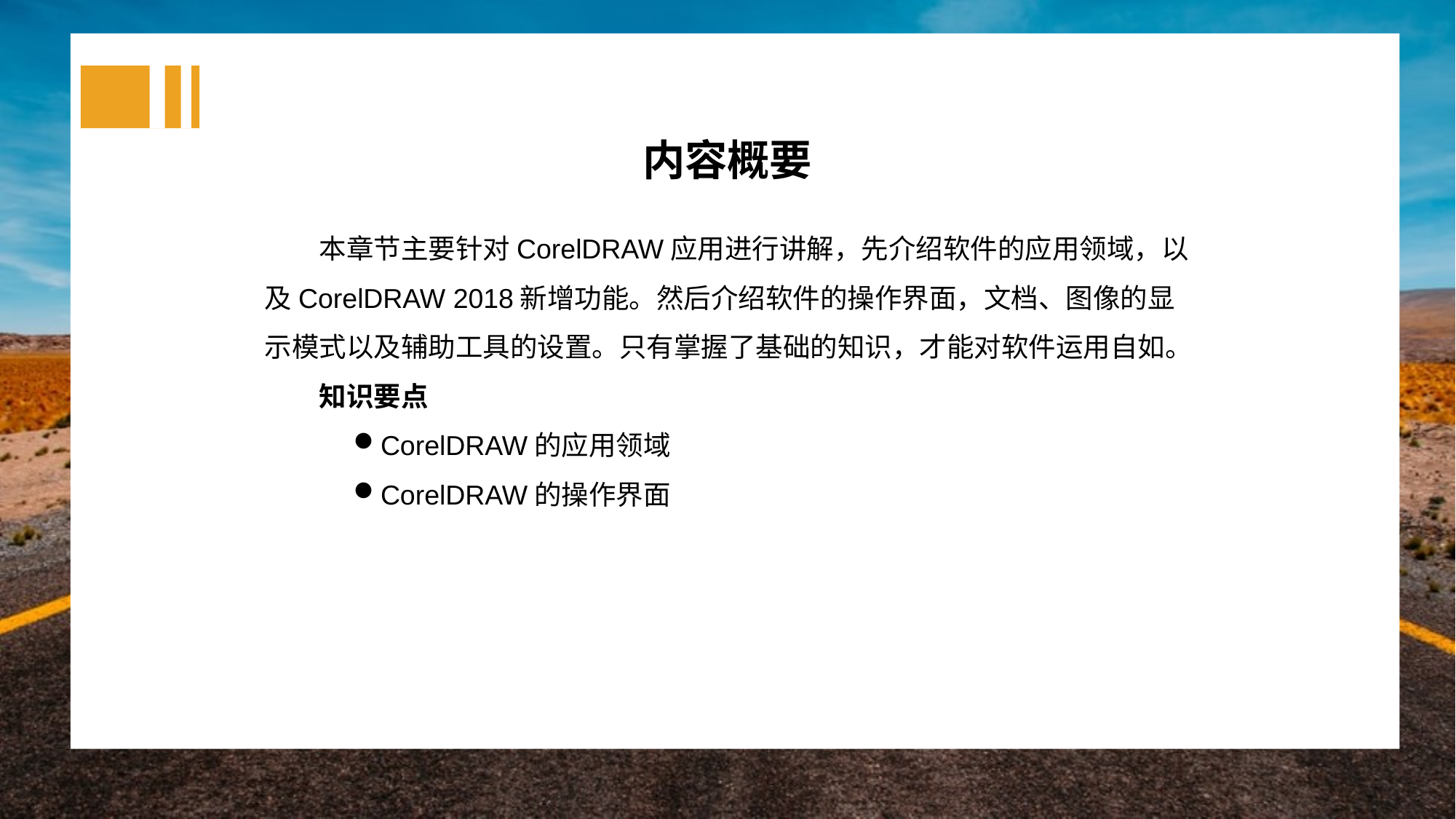

内容概要
本章节主要针对CorelDRAW应用进行讲解，先介绍软件的应用领域，以及CorelDRAW 2018新增功能。然后介绍软件的操作界面，文档、图像的显示模式以及辅助工具的设置。只有掌握了基础的知识，才能对软件运用自如。
知识要点
CorelDRAW的应用领域
CorelDRAW的操作界面